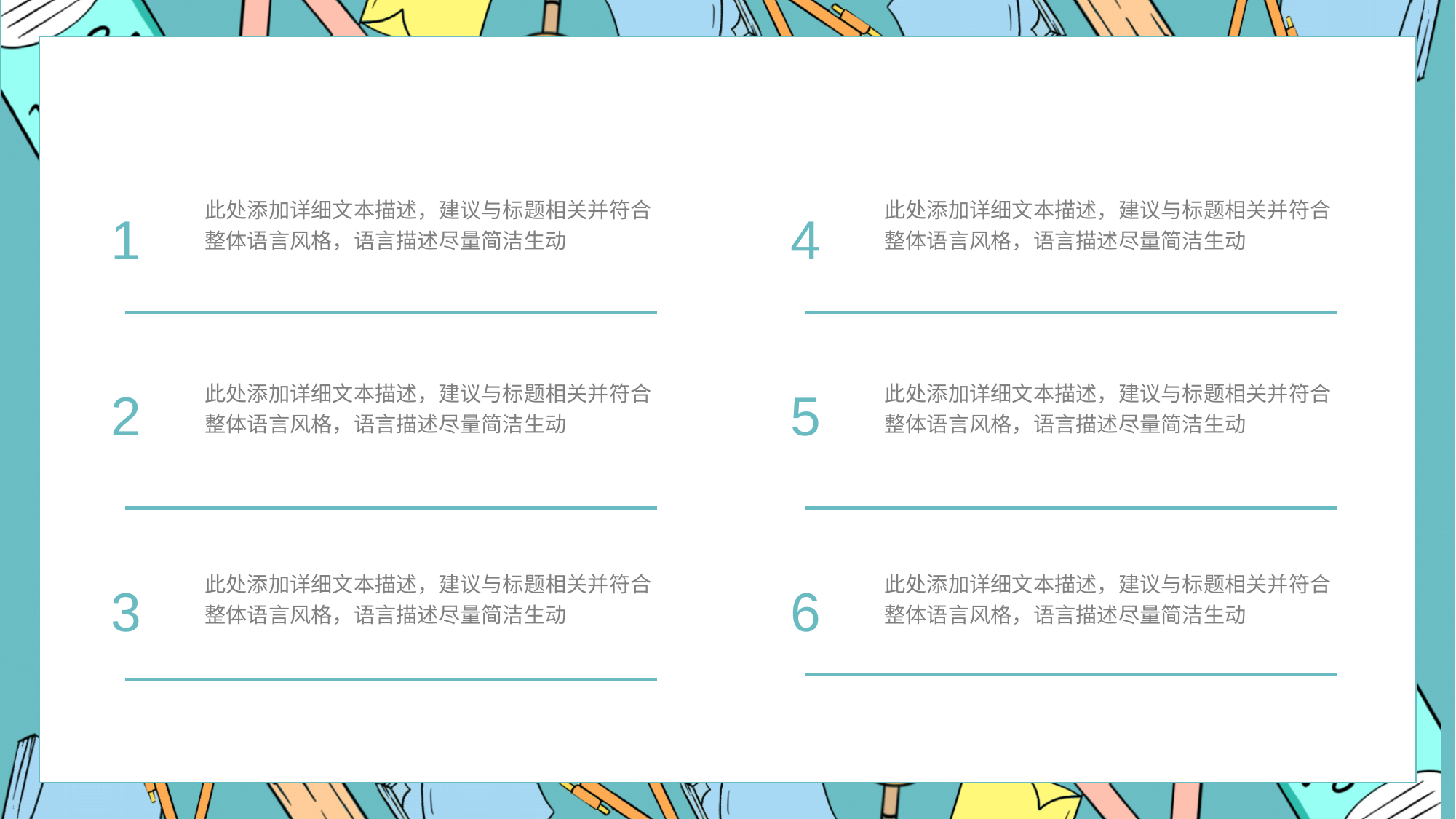

此处添加详细文本描述，建议与标题相关并符合整体语言风格，语言描述尽量简洁生动
此处添加详细文本描述，建议与标题相关并符合整体语言风格，语言描述尽量简洁生动
1
4
此处添加详细文本描述，建议与标题相关并符合整体语言风格，语言描述尽量简洁生动
此处添加详细文本描述，建议与标题相关并符合整体语言风格，语言描述尽量简洁生动
2
5
此处添加详细文本描述，建议与标题相关并符合整体语言风格，语言描述尽量简洁生动
此处添加详细文本描述，建议与标题相关并符合整体语言风格，语言描述尽量简洁生动
3
6